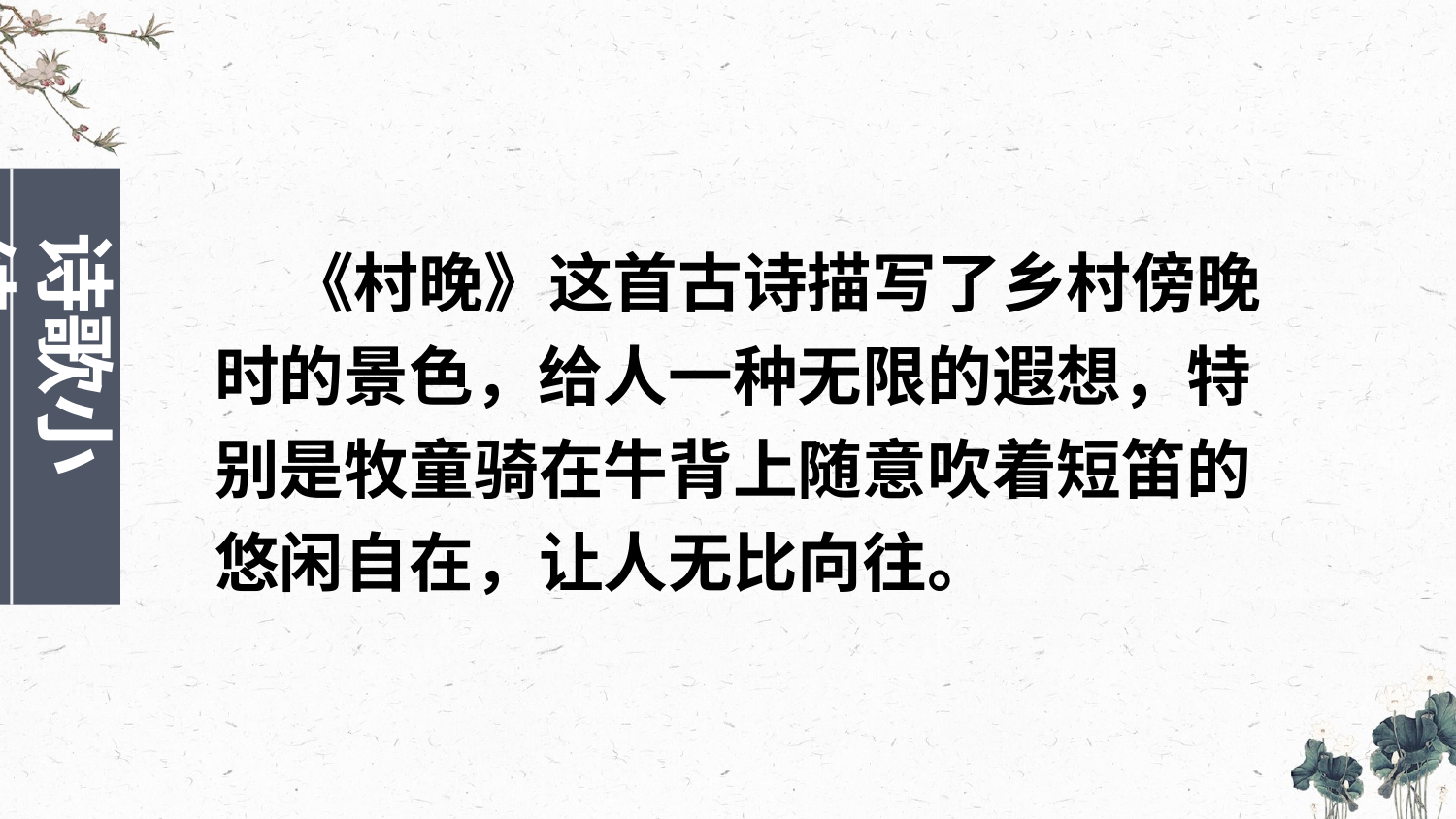

诗歌小结
    《村晚》这首古诗描写了乡村傍晚时的景色，给人一种无限的遐想，特别是牧童骑在牛背上随意吹着短笛的悠闲自在，让人无比向往。